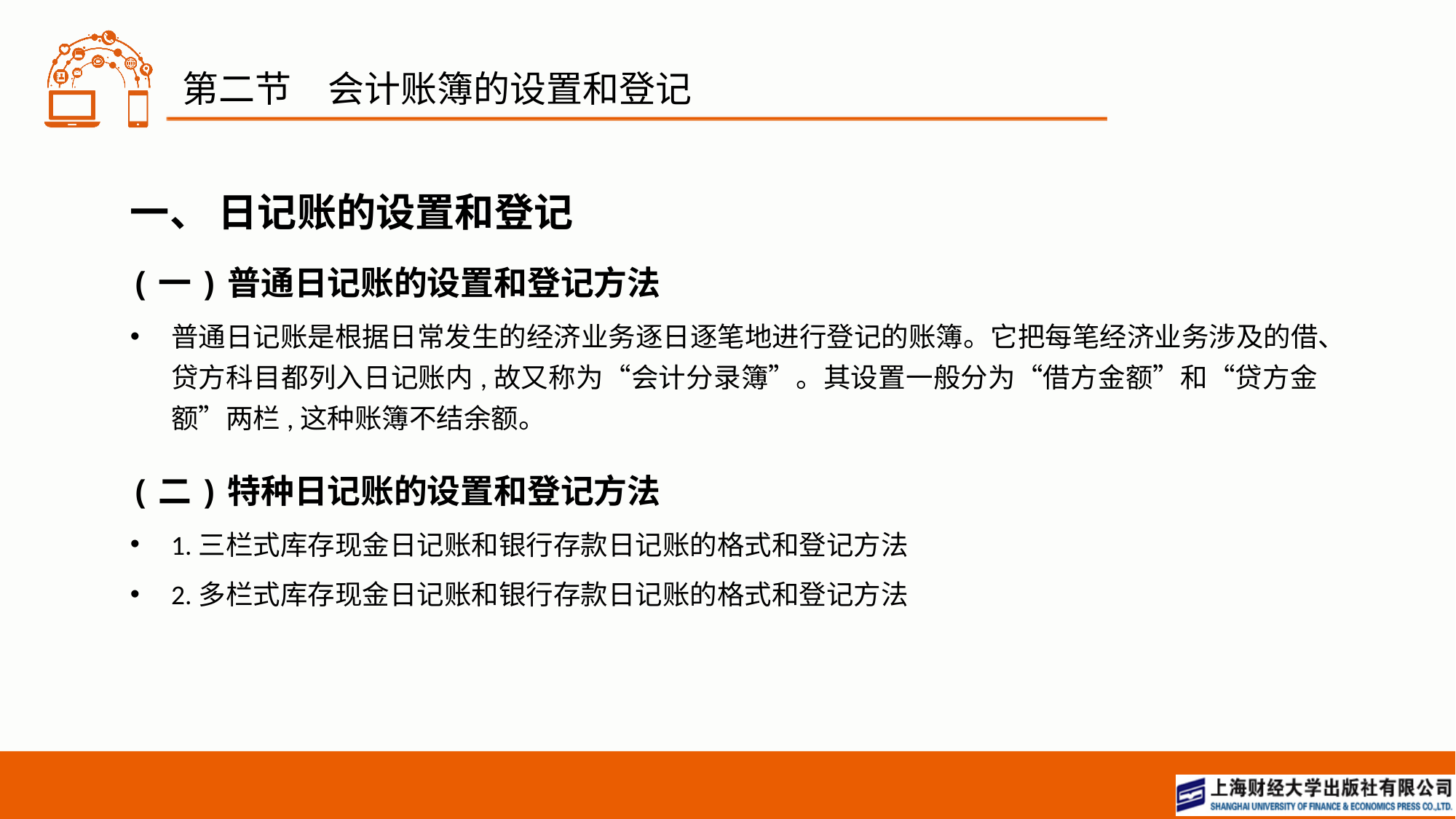

# 第二节　会计账簿的设置和登记
一、 日记账的设置和登记
(一)普通日记账的设置和登记方法
普通日记账是根据日常发生的经济业务逐日逐笔地进行登记的账簿。它把每笔经济业务涉及的借、贷方科目都列入日记账内,故又称为“会计分录簿”。其设置一般分为“借方金额”和“贷方金额”两栏,这种账簿不结余额。
(二)特种日记账的设置和登记方法
1.三栏式库存现金日记账和银行存款日记账的格式和登记方法
2.多栏式库存现金日记账和银行存款日记账的格式和登记方法